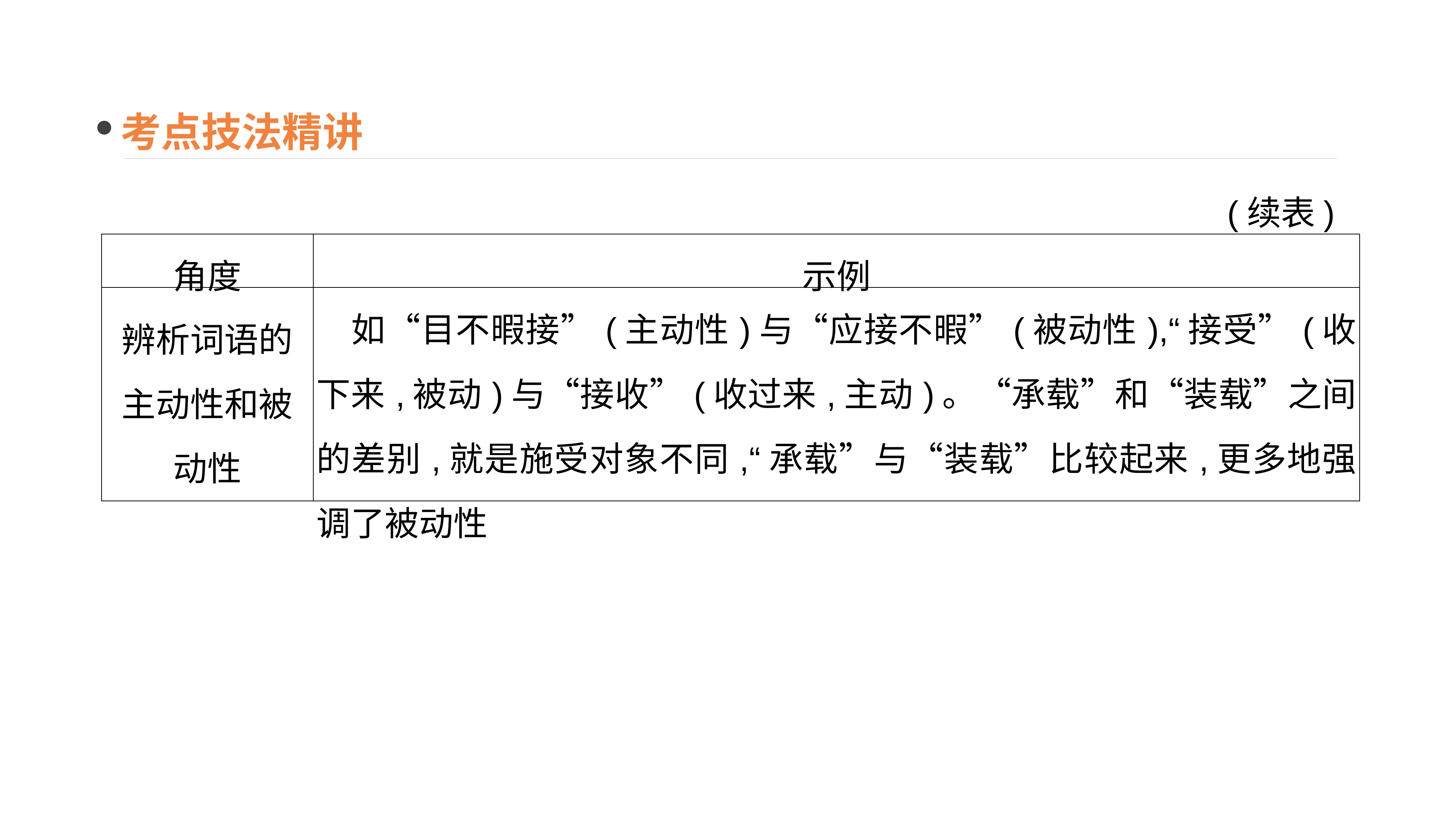

考点技法精讲

(续表)
| 角度 | 示例 |
| --- | --- |
| 辨析词语的主动性和被动性 | 如“目不暇接”(主动性)与“应接不暇”(被动性),“接受”(收下来,被动)与“接收”(收过来,主动)。“承载”和“装载”之间的差别,就是施受对象不同,“承载”与“装载”比较起来,更多地强调了被动性 |